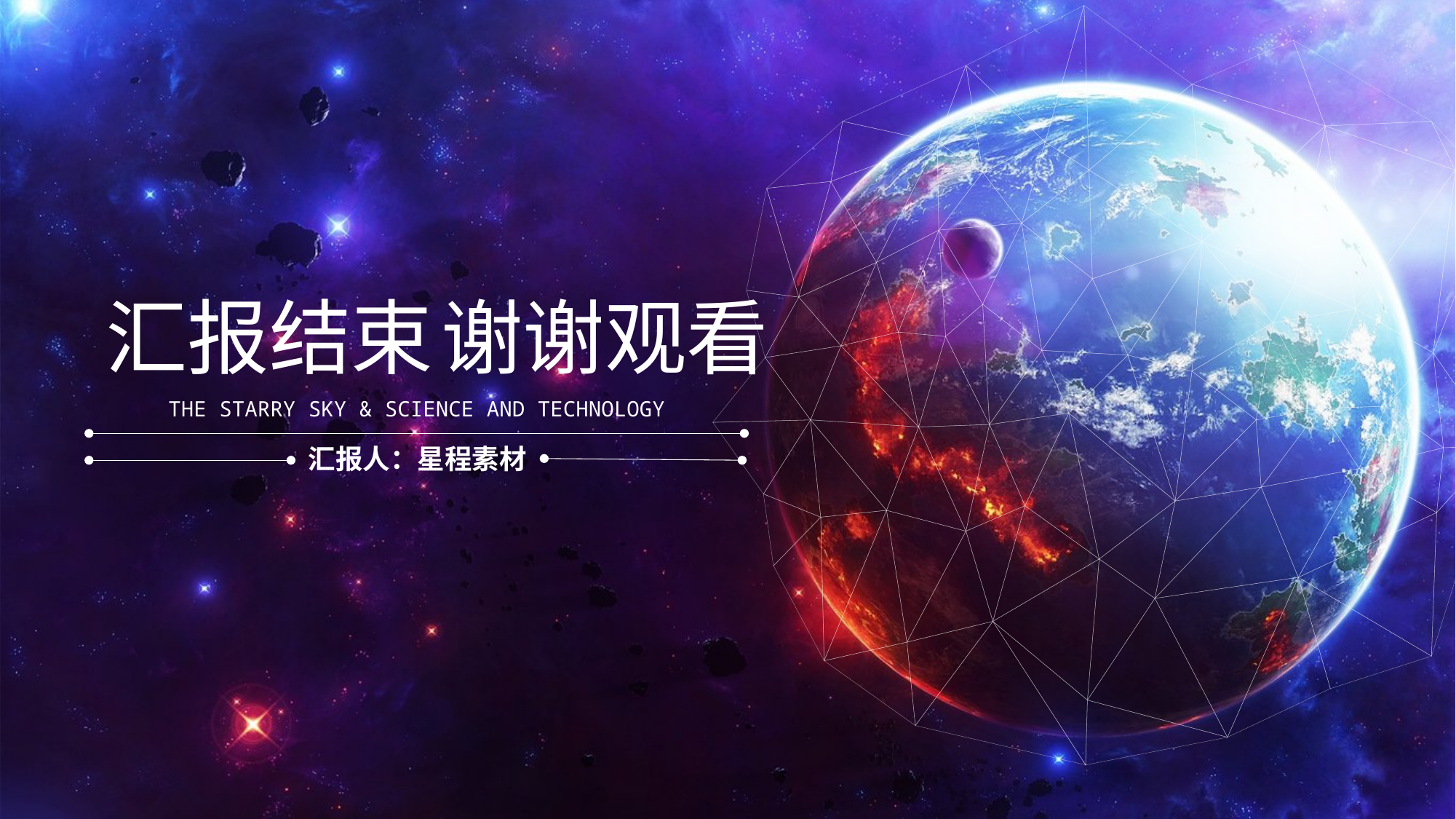

汇报结束 谢谢观看
THE STARRY SKY & SCIENCE AND TECHNOLOGY
汇报人：星程素材